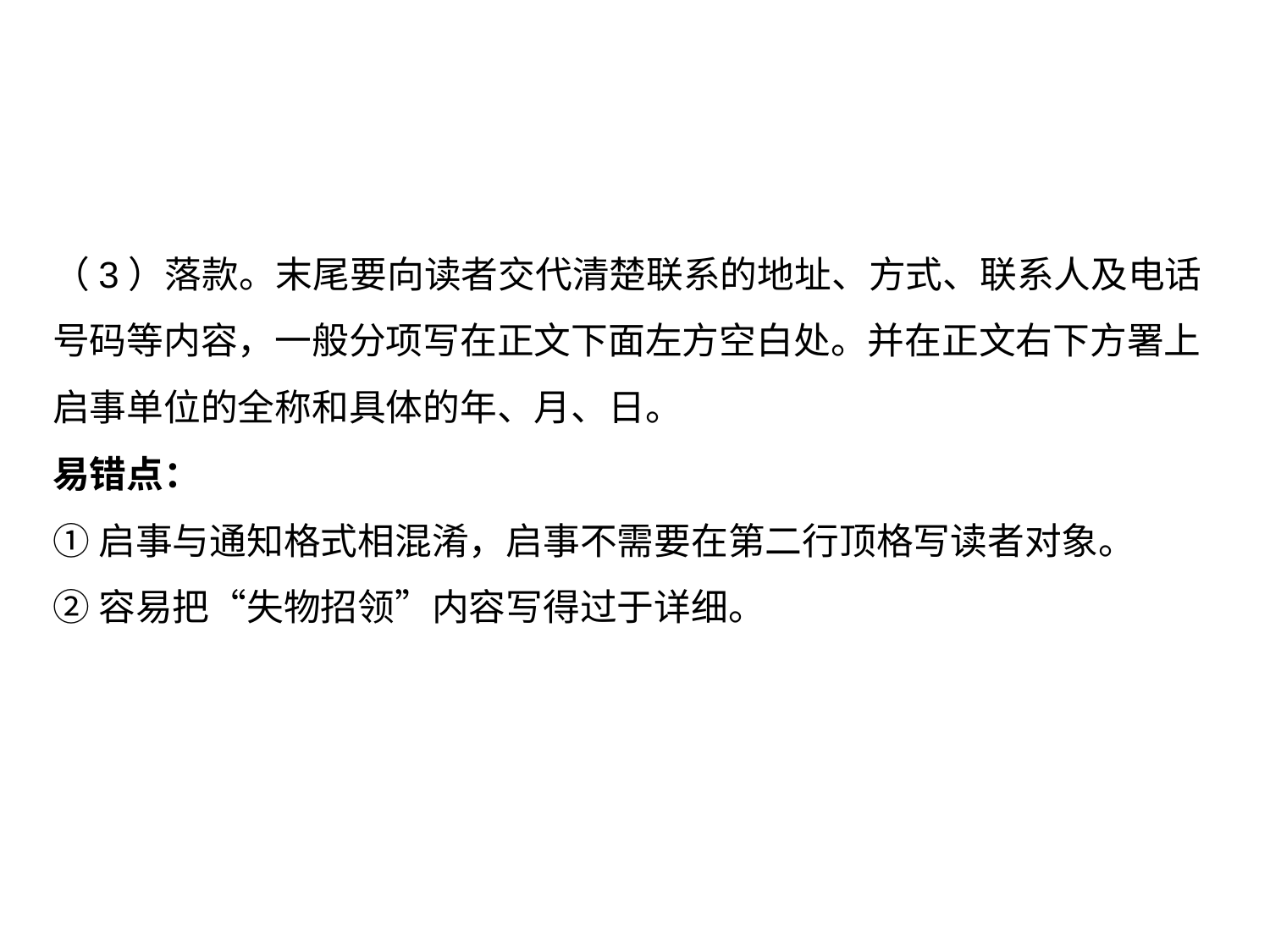

（3）落款。末尾要向读者交代清楚联系的地址、方式、联系人及电话号码等内容，一般分项写在正文下面左方空白处。并在正文右下方署上启事单位的全称和具体的年、月、日。
易错点：
①启事与通知格式相混淆，启事不需要在第二行顶格写读者对象。
②容易把“失物招领”内容写得过于详细。